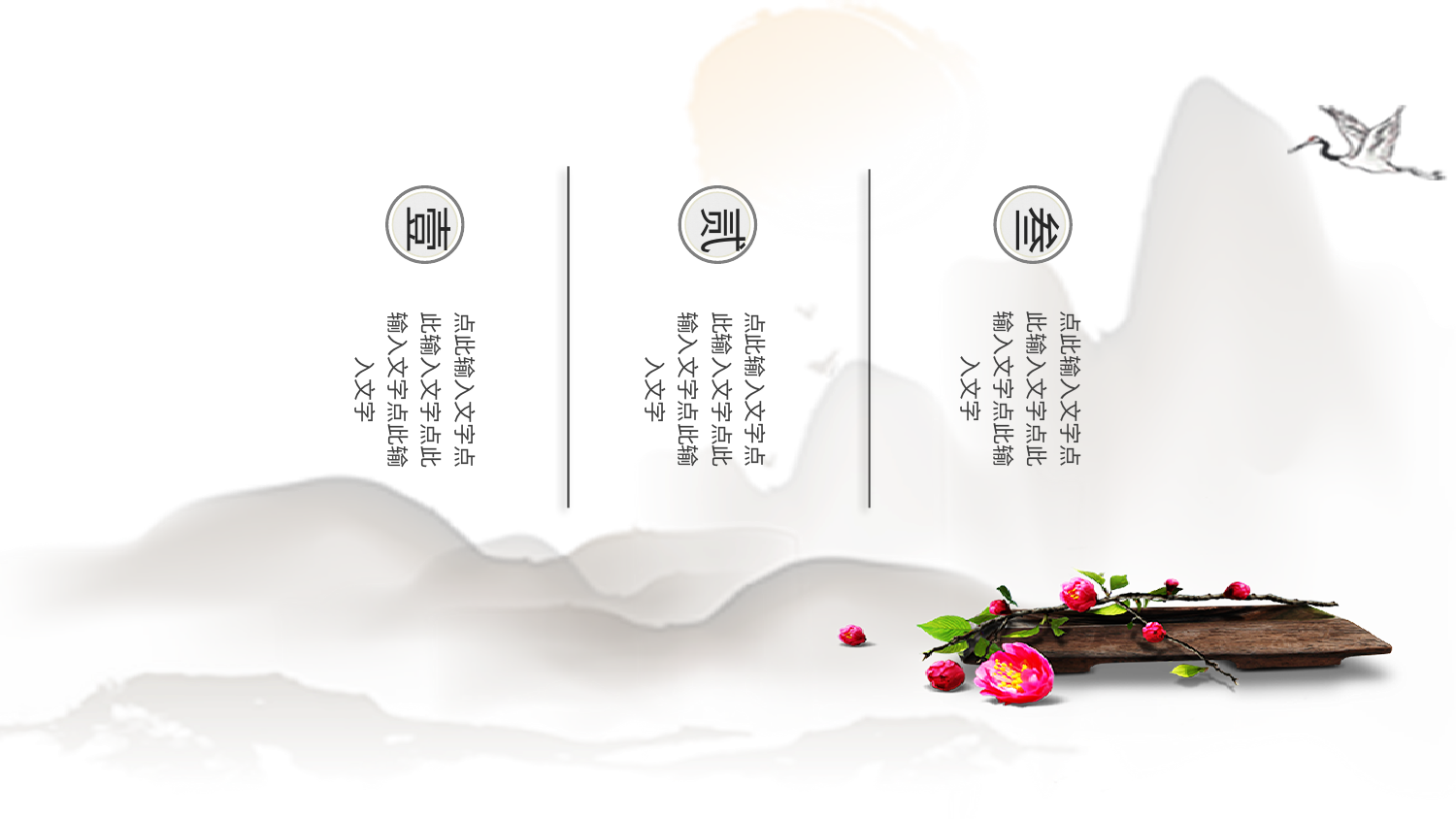

壹
叁
贰

点此输入文字点此输入文字点此输入文字点此输入文字
点此输入文字点此输入文字点此输入文字点此输入文字
点此输入文字点此输入文字点此输入文字点此输入文字